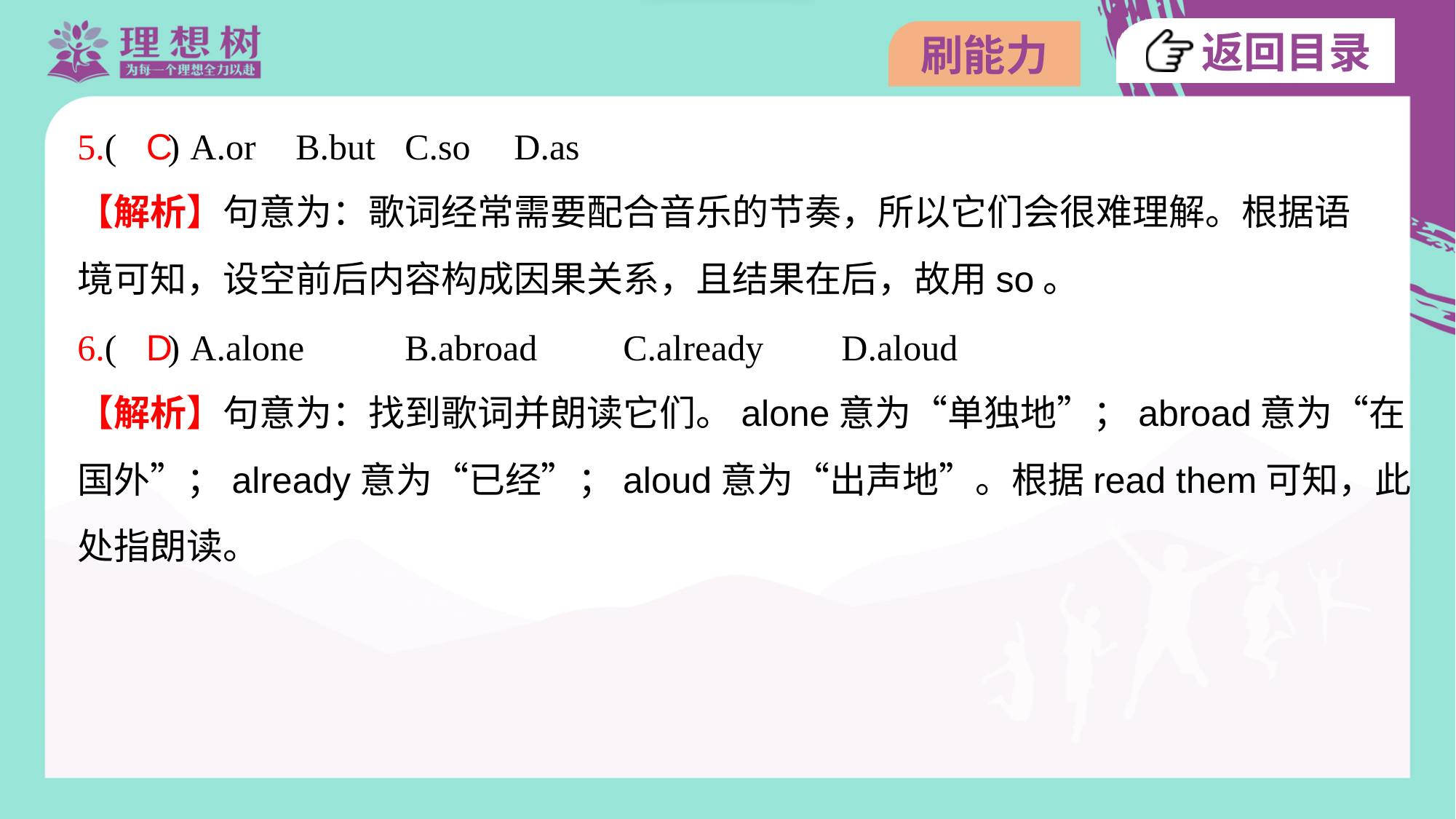

5.(     ) A.or	B.but	C.so	D.as
C
【解析】句意为：歌词经常需要配合音乐的节奏，所以它们会很难理解。根据语
境可知，设空前后内容构成因果关系，且结果在后，故用so。
6.(     ) A.alone	B.abroad	C.already	D.aloud
D
【解析】句意为：找到歌词并朗读它们。alone意为“单独地”；abroad意为“在
国外”；already意为“已经”；aloud意为“出声地”。根据read them可知，此
处指朗读。